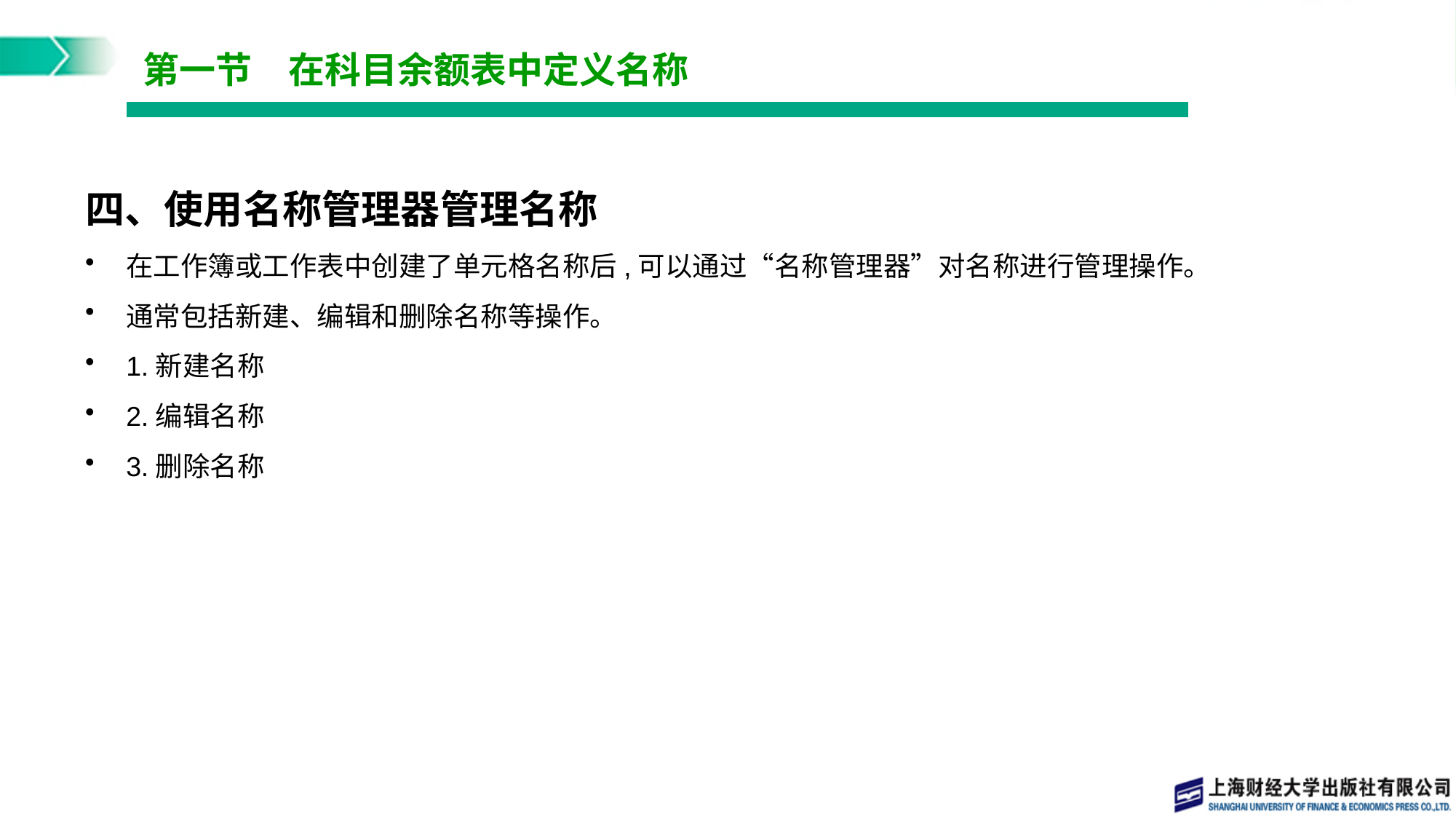

# 第一节　在科目余额表中定义名称
四、使用名称管理器管理名称
在工作簿或工作表中创建了单元格名称后,可以通过“名称管理器”对名称进行管理操作。
通常包括新建、编辑和删除名称等操作。
1.新建名称
2.编辑名称
3.删除名称